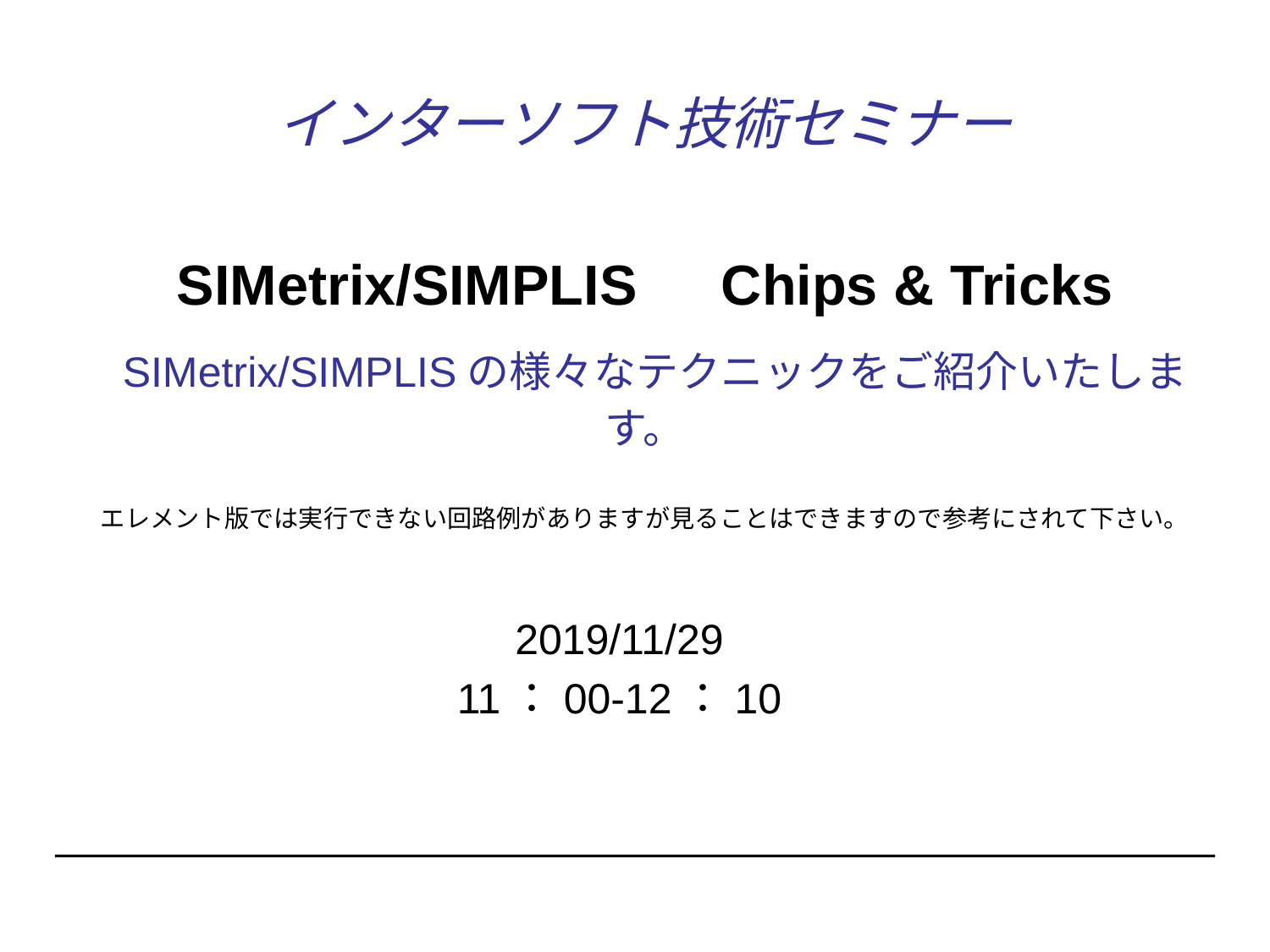

# インターソフト技術セミナー SIMetrix/SIMPLIS　Chips & Tricks SIMetrix/SIMPLISの様々なテクニックをご紹介いたします。 エレメント版では実行できない回路例がありますが見ることはできますので参考にされて下さい。
2019/11/29
11：00-12：10